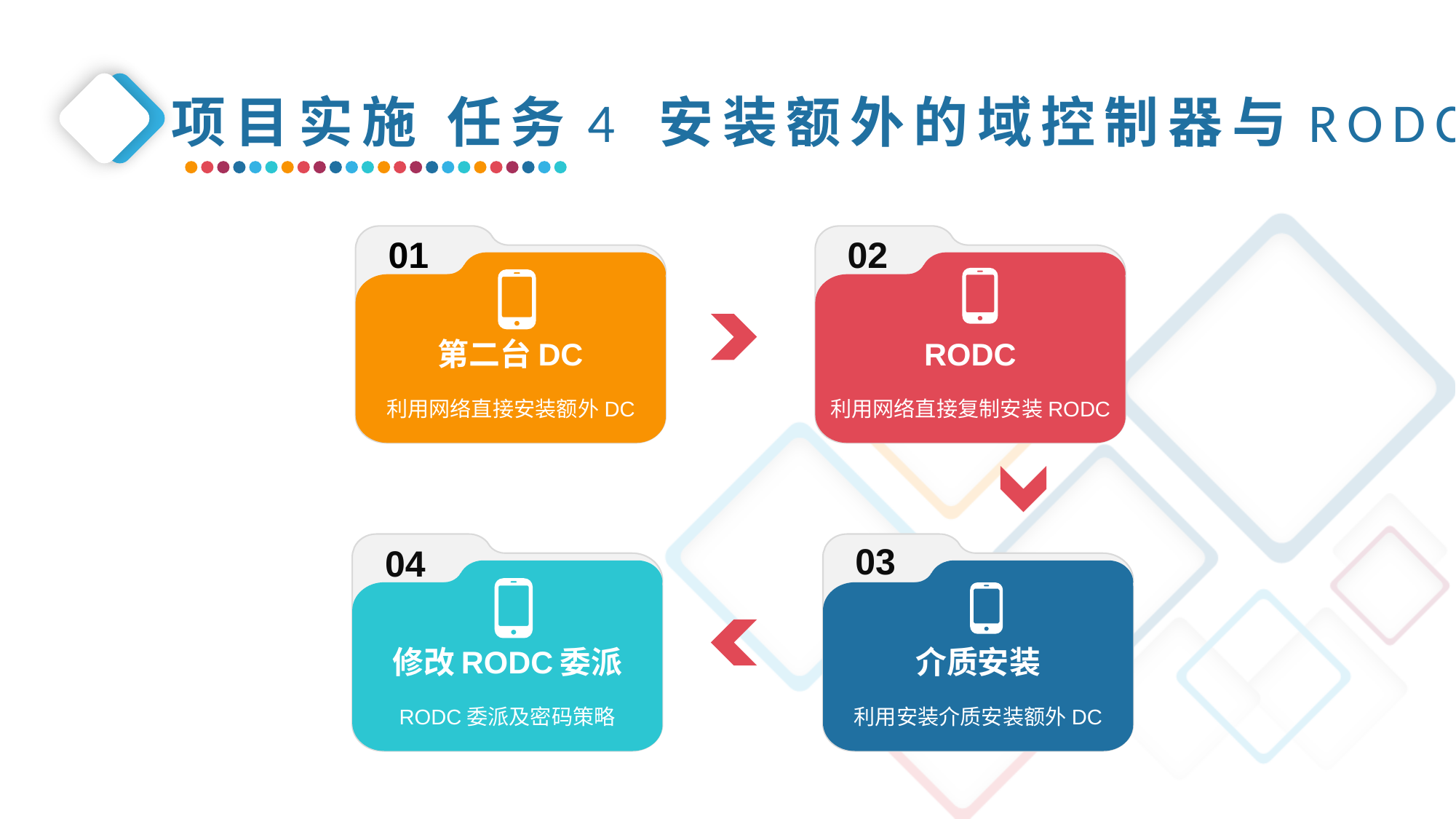

项目实施 任务4 安装额外的域控制器与RODC

第二台DC
利用网络直接安装额外DC

RODC
利用网络直接复制安装RODC
02
01

03

介质安装
利用安装介质安装额外DC

修改RODC委派
RODC委派及密码策略
04